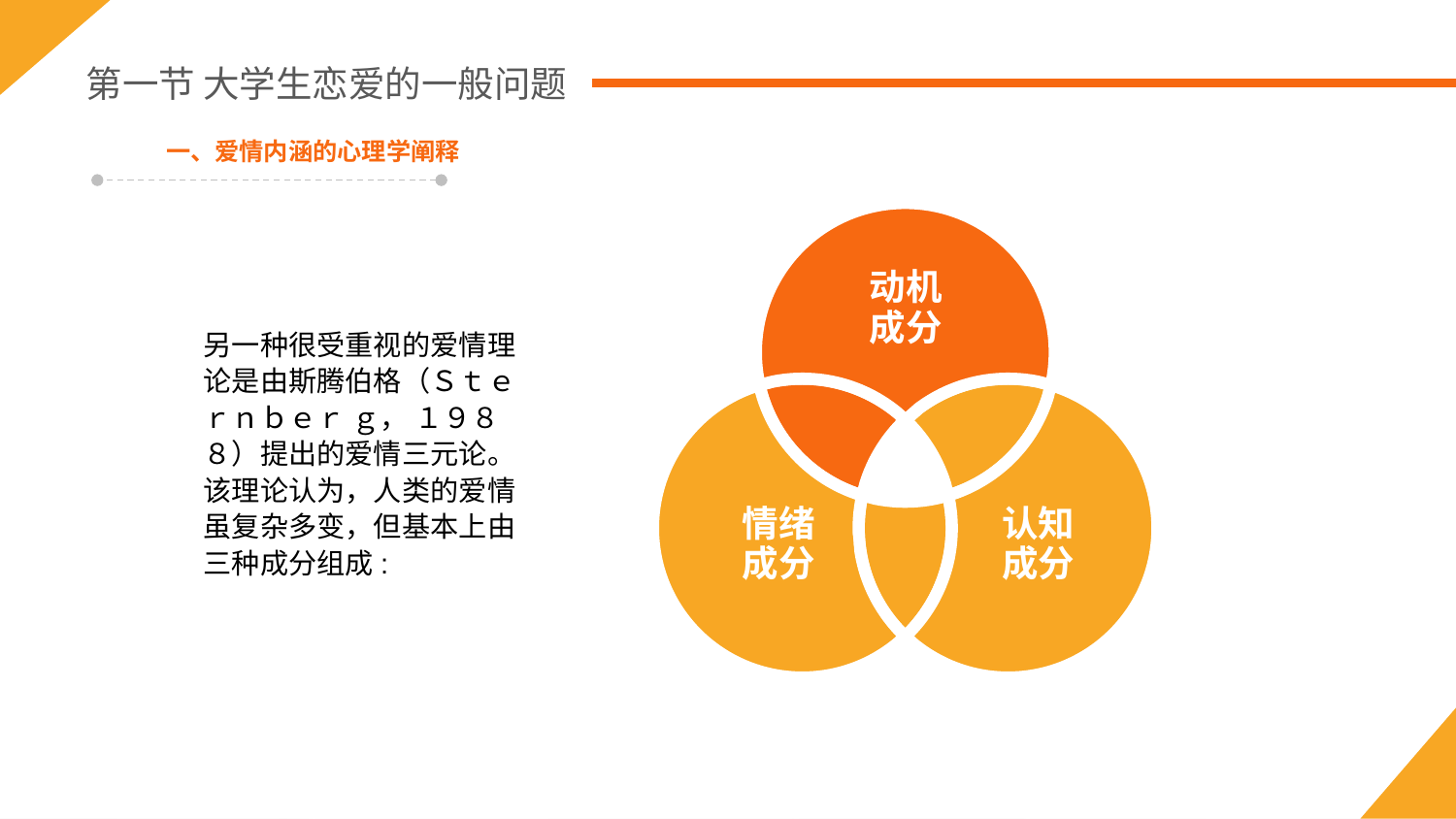

第一节 大学生恋爱的一般问题
一、爱情内涵的心理学阐释

动机
成分
另一种很受重视的爱情理论是由斯腾伯格（Ｓｔｅｒｎｂｅｒ ｇ， １９８８）提出的爱情三元论。该理论认为，人类的爱情虽复杂多变，但基本上由三种成分组成:
情绪成分
认知成分